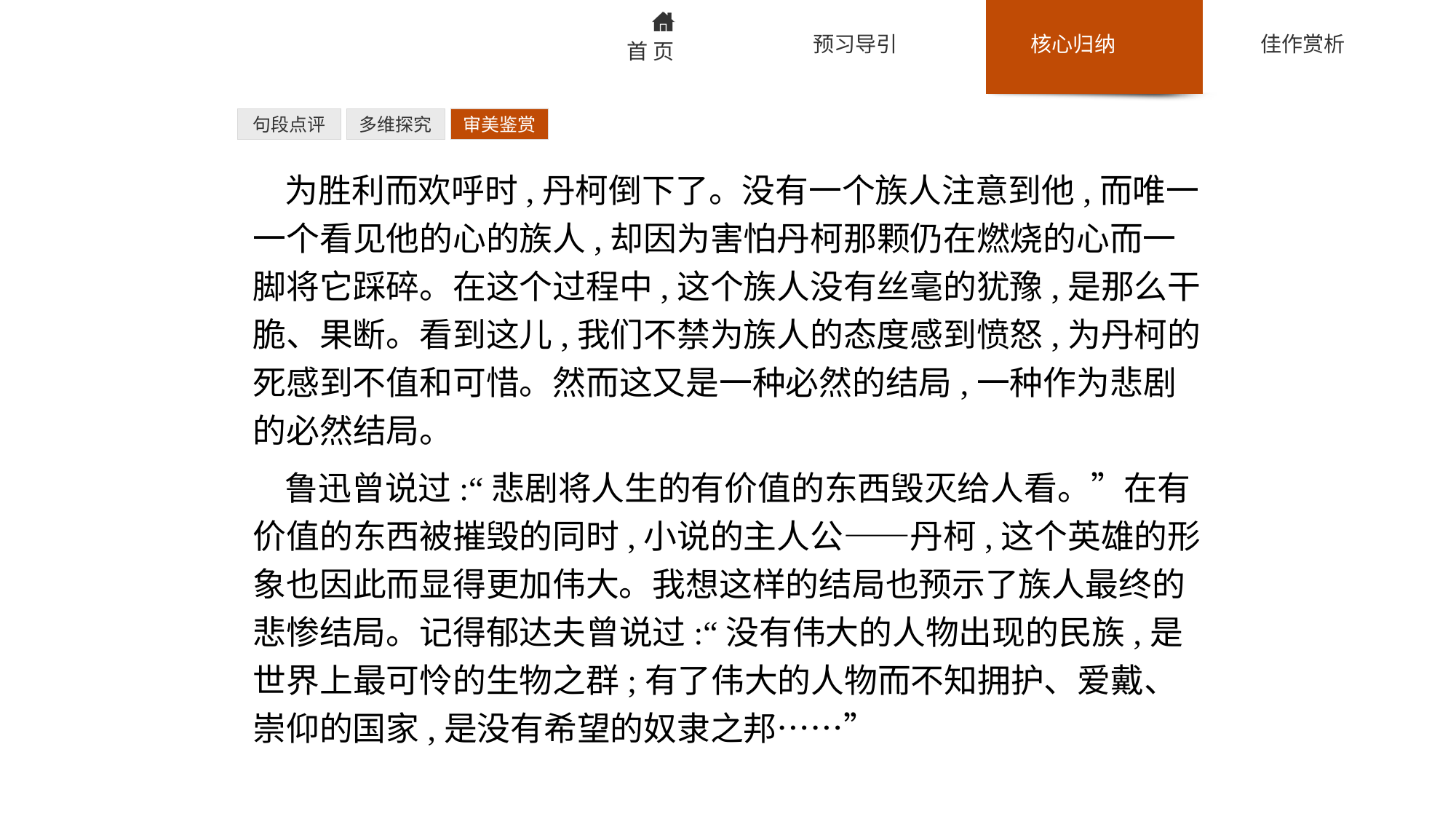

句段点评
多维探究
审美鉴赏
为胜利而欢呼时,丹柯倒下了。没有一个族人注意到他,而唯一一个看见他的心的族人,却因为害怕丹柯那颗仍在燃烧的心而一脚将它踩碎。在这个过程中,这个族人没有丝毫的犹豫,是那么干脆、果断。看到这儿,我们不禁为族人的态度感到愤怒,为丹柯的死感到不值和可惜。然而这又是一种必然的结局,一种作为悲剧的必然结局。
鲁迅曾说过:“悲剧将人生的有价值的东西毁灭给人看。”在有价值的东西被摧毁的同时,小说的主人公——丹柯,这个英雄的形象也因此而显得更加伟大。我想这样的结局也预示了族人最终的悲惨结局。记得郁达夫曾说过:“没有伟大的人物出现的民族,是世界上最可怜的生物之群;有了伟大的人物而不知拥护、爱戴、崇仰的国家,是没有希望的奴隶之邦……”